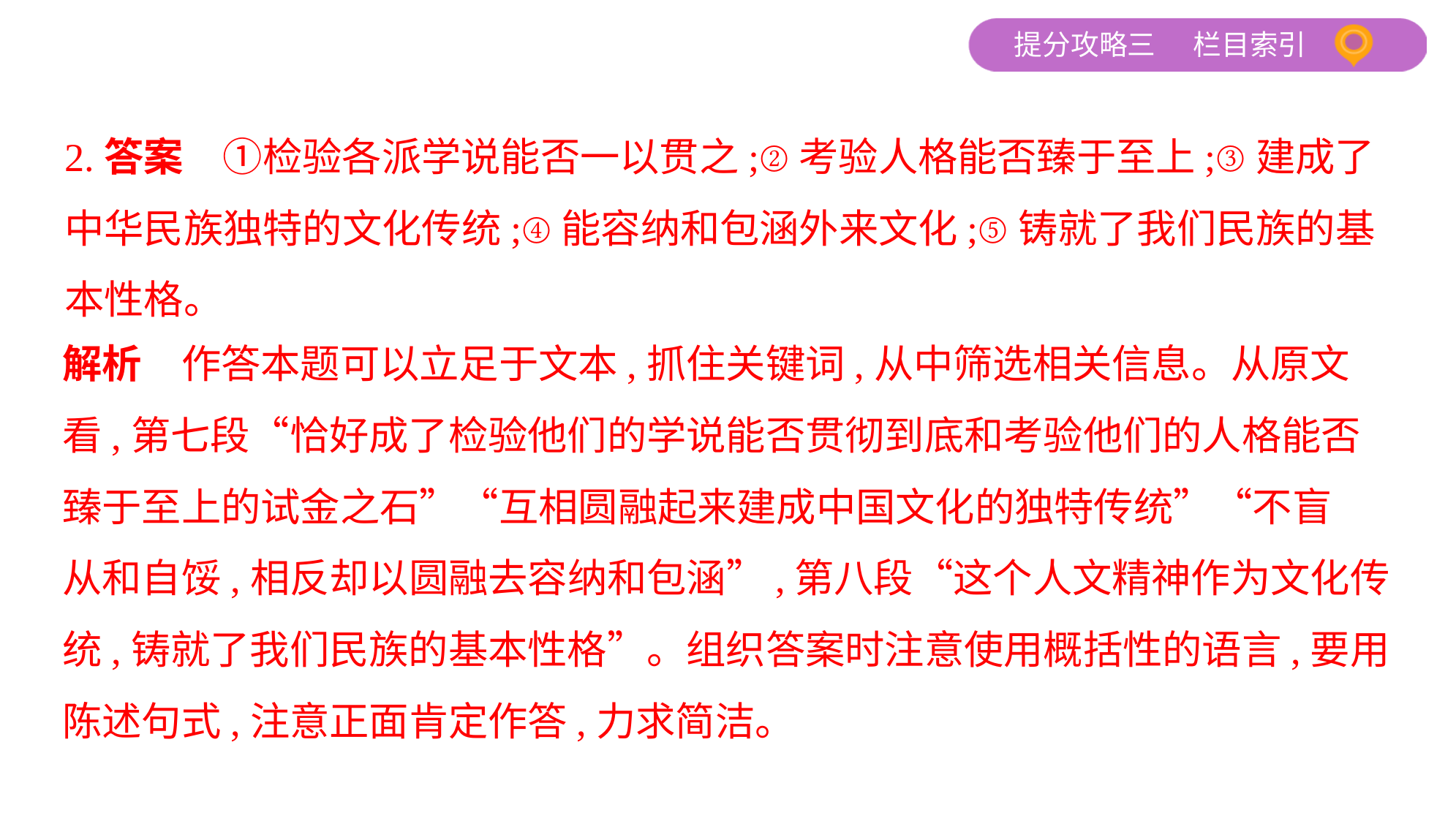

2.答案　①检验各派学说能否一以贯之;②考验人格能否臻于至上;③建成了
中华民族独特的文化传统;④能容纳和包涵外来文化;⑤铸就了我们民族的基
本性格。
解析　作答本题可以立足于文本,抓住关键词,从中筛选相关信息。从原文
看,第七段“恰好成了检验他们的学说能否贯彻到底和考验他们的人格能否
臻于至上的试金之石”“互相圆融起来建成中国文化的独特传统”“不盲
从和自馁,相反却以圆融去容纳和包涵”,第八段“这个人文精神作为文化传
统,铸就了我们民族的基本性格”。组织答案时注意使用概括性的语言,要用
陈述句式,注意正面肯定作答,力求简洁。